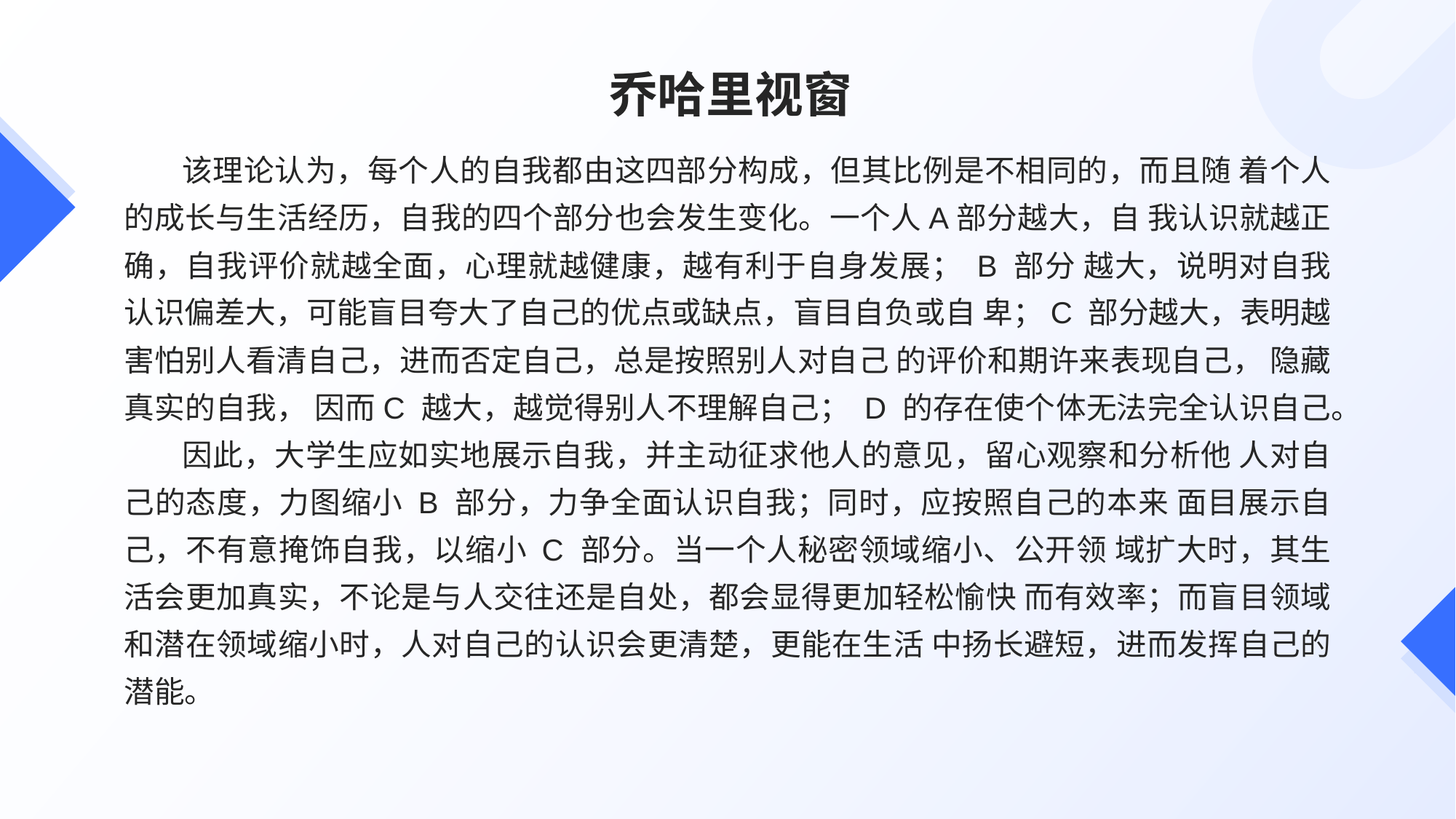

# 乔哈里视窗

       该理论认为，每个人的自我都由这四部分构成，但其比例是不相同的，而且随 着个人的成长与生活经历，自我的四个部分也会发生变化。一个人A部分越大，自 我认识就越正确，自我评价就越全面，心理就越健康，越有利于自身发展； B 部分 越大，说明对自我认识偏差大，可能盲目夸大了自己的优点或缺点，盲目自负或自 卑；C 部分越大，表明越害怕别人看清自己，进而否定自己，总是按照别人对自己 的评价和期许来表现自己， 隐藏真实的自我， 因而C 越大，越觉得别人不理解自己； D 的存在使个体无法完全认识自己。
       因此，大学生应如实地展示自我，并主动征求他人的意见，留心观察和分析他 人对自己的态度，力图缩小 B 部分，力争全面认识自我；同时，应按照自己的本来 面目展示自己，不有意掩饰自我，以缩小 C 部分。当一个人秘密领域缩小、公开领 域扩大时，其生活会更加真实，不论是与人交往还是自处，都会显得更加轻松愉快 而有效率；而盲目领域和潜在领域缩小时，人对自己的认识会更清楚，更能在生活 中扬长避短，进而发挥自己的潜能。